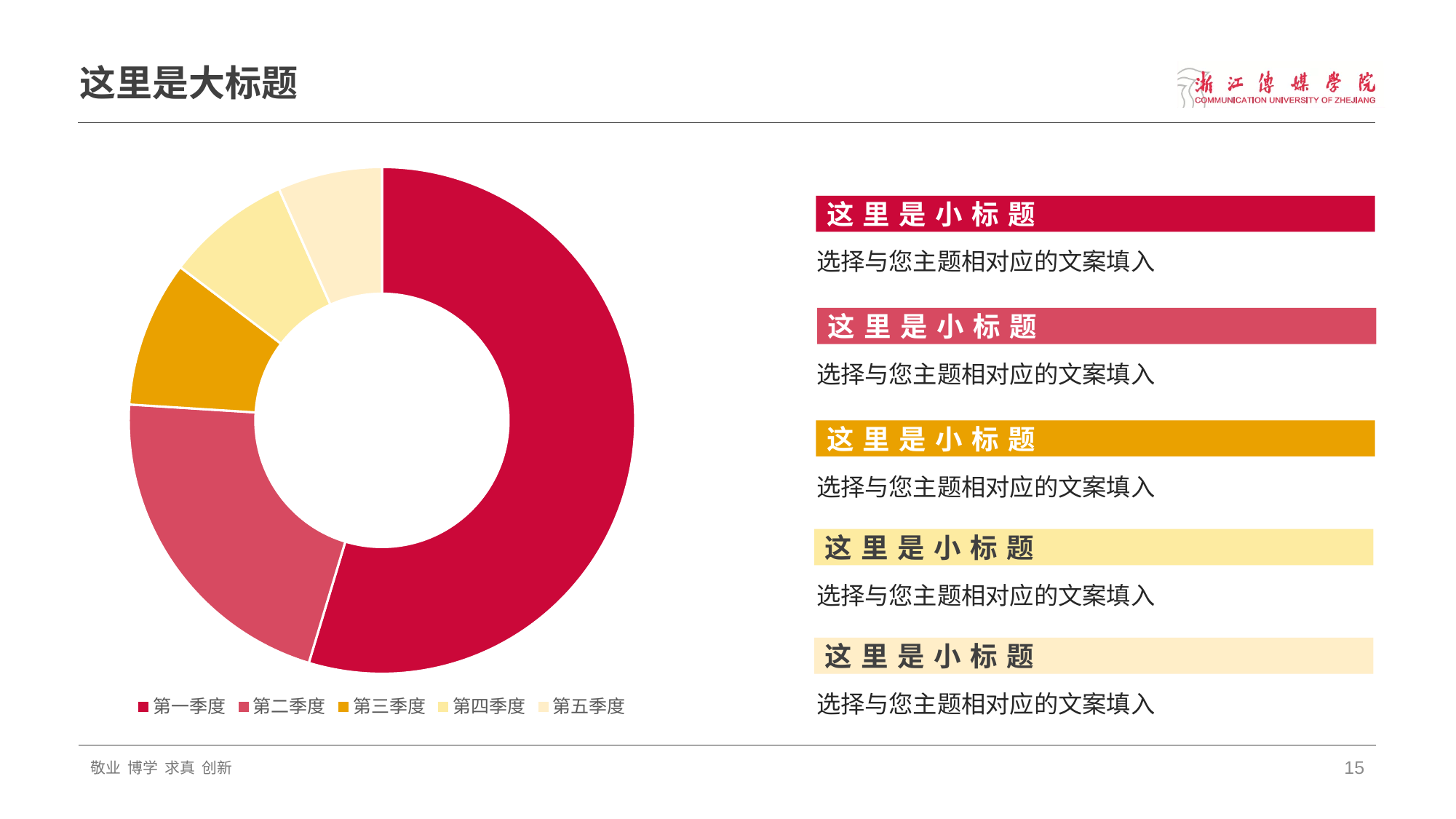

# 这里是大标题

### Chart

| Category | 销售额 |
|---|---|
| 第一季度 | 8.2 |
| 第二季度 | 3.2 |
| 第三季度 | 1.4 |
| 第四季度 | 1.2 |
| 第五季度 | 1.0 |
这里是小标题
选择与您主题相对应的文案填入
这里是小标题
选择与您主题相对应的文案填入
这里是小标题
选择与您主题相对应的文案填入
这里是小标题
选择与您主题相对应的文案填入
这里是小标题
选择与您主题相对应的文案填入
敬业  博学  求真  创新
15